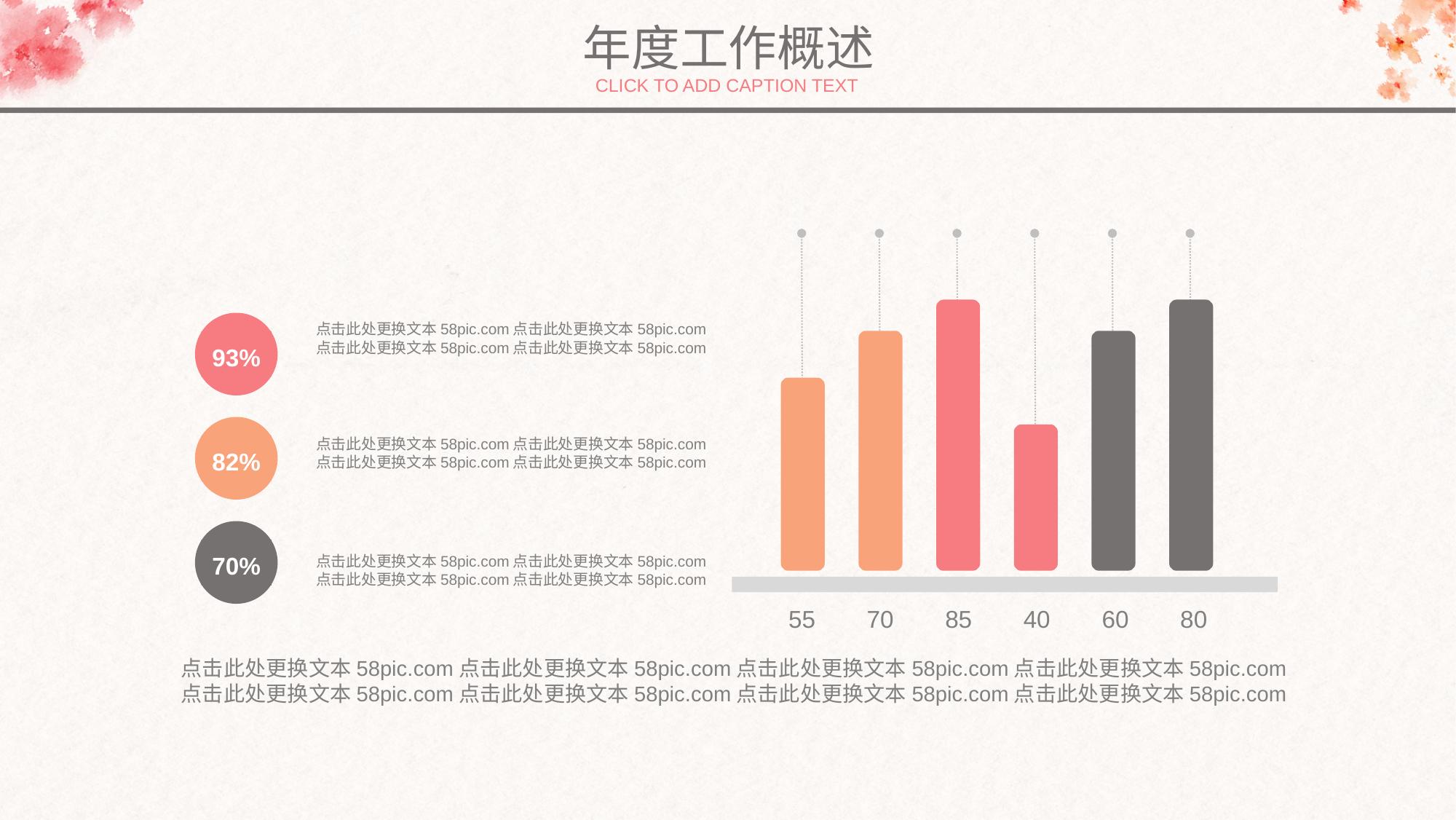

年度工作概述
CLICK TO ADD CAPTION TEXT

55
70
85
40
60
80

93%
点击此处更换文本58pic.com点击此处更换文本58pic.com
点击此处更换文本58pic.com点击此处更换文本58pic.com

82%
点击此处更换文本58pic.com点击此处更换文本58pic.com
点击此处更换文本58pic.com点击此处更换文本58pic.com

70%
点击此处更换文本58pic.com点击此处更换文本58pic.com
点击此处更换文本58pic.com点击此处更换文本58pic.com

点击此处更换文本58pic.com点击此处更换文本58pic.com点击此处更换文本58pic.com点击此处更换文本58pic.com
点击此处更换文本58pic.com点击此处更换文本58pic.com点击此处更换文本58pic.com点击此处更换文本58pic.com